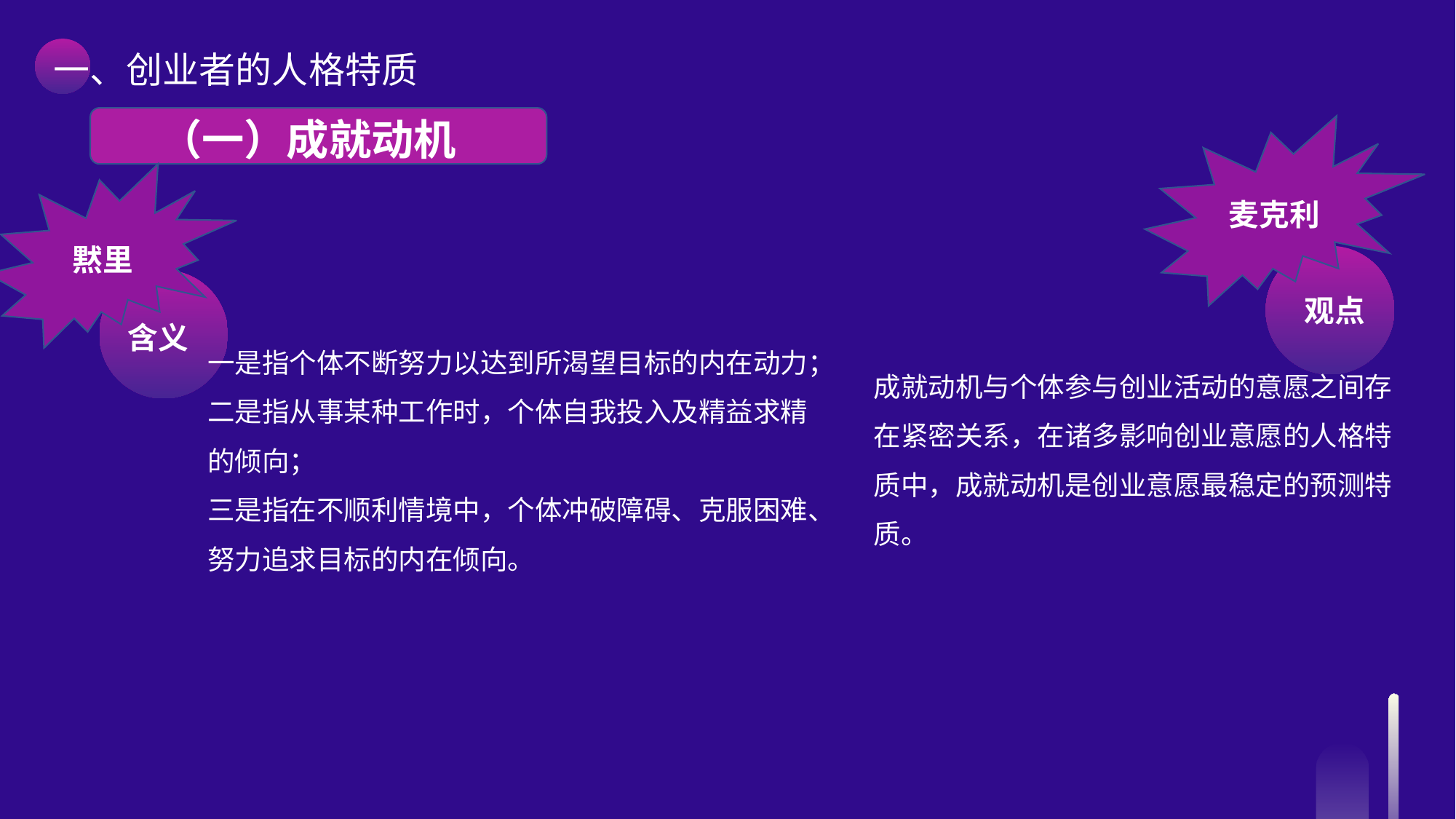

一、创业者的人格特质

 （一）成就动机
麦克利
黙里

观点
含义
一是指个体不断努力以达到所渴望目标的内在动力；
二是指从事某种工作时，个体自我投入及精益求精的倾向；
三是指在不顺利情境中，个体冲破障碍、克服困难、努力追求目标的内在倾向。
成就动机与个体参与创业活动的意愿之间存在紧密关系，在诸多影响创业意愿的人格特质中，成就动机是创业意愿最稳定的预测特质。